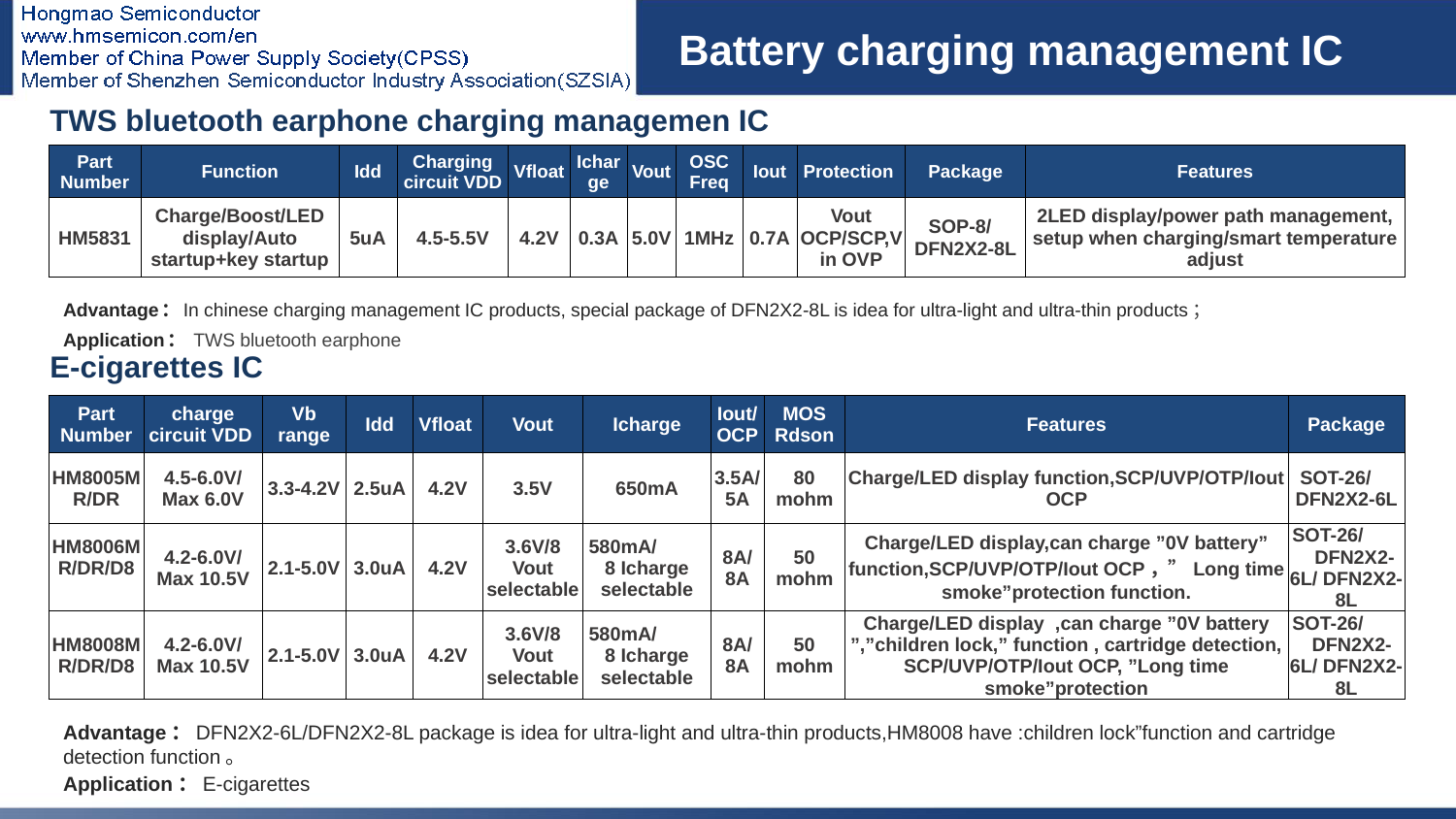

Battery charging management IC
| TWS bluetooth earphone charging managemen IC |  |  |  |  |  |  |  |  |  |  |  |
| --- | --- | --- | --- | --- | --- | --- | --- | --- | --- | --- | --- |
| Part Number | Function | Idd | Charging circuit VDD | Vfloat | Icharge | Vout | OSC Freq | Iout | Protection | Package | Features |
| HM5831 | Charge/Boost/LED display/Auto startup+key startup | 5uA | 4.5-5.5V | 4.2V | 0.3A | 5.0V | 1MHz | 0.7A | Vout OCP/SCP,Vin OVP | SOP-8/ DFN2X2-8L | 2LED display/power path management, setup when charging/smart temperature adjust |
# 充电IC
Advantage：In chinese charging management IC products, special package of DFN2X2-8L is idea for ultra-light and ultra-thin products；
Application： TWS bluetooth earphone

| E-cigarettes IC |  |  |  |  |  |  |  |  |  |  |
| --- | --- | --- | --- | --- | --- | --- | --- | --- | --- | --- |
| Part Number | charge circuit VDD | Vb range | Idd | Vfloat | Vout | Icharge | Iout/OCP | MOS Rdson | Features | Package |
| HM8005MR/DR | 4.5-6.0V/ Max 6.0V | 3.3-4.2V | 2.5uA | 4.2V | 3.5V | 650mA | 3.5A/5A | 80 mohm | Charge/LED display function,SCP/UVP/OTP/Iout OCP | SOT-26/ DFN2X2-6L |
| HM8006MR/DR/D8 | 4.2-6.0V/ Max 10.5V | 2.1-5.0V | 3.0uA | 4.2V | 3.6V/8 Vout selectable | 580mA/ 8 Icharge selectable | 8A/ 8A | 50 mohm | Charge/LED display,can charge ”0V battery” function,SCP/UVP/OTP/Iout OCP，”Long time smoke”protection function. | SOT-26/ DFN2X2-6L/ DFN2X2-8L |
| HM8008MR/DR/D8 | 4.2-6.0V/ Max 10.5V | 2.1-5.0V | 3.0uA | 4.2V | 3.6V/8 Vout selectable | 580mA/ 8 Icharge selectable | 8A/ 8A | 50 mohm | Charge/LED display ,can charge ”0V battery ”,”children lock,” function , cartridge detection, SCP/UVP/OTP/Iout OCP, ”Long time smoke”protection | SOT-26/ DFN2X2-6L/ DFN2X2-8L |
Advantage：DFN2X2-6L/DFN2X2-8L package is idea for ultra-light and ultra-thin products,HM8008 have :children lock”function and cartridge detection function。
Application：E-cigarettes